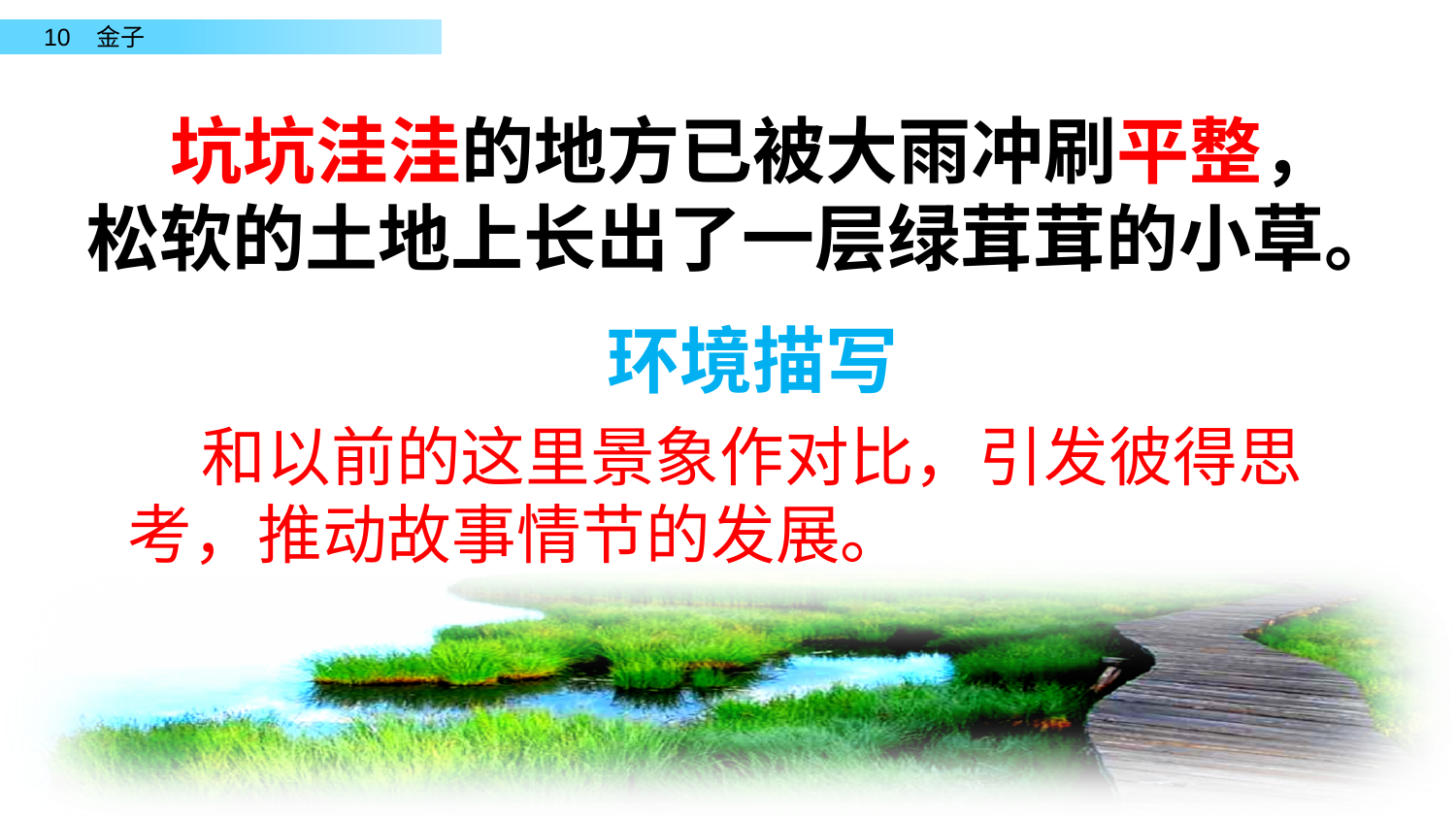

坑坑洼洼的地方已被大雨冲刷平整，松软的土地上长出了一层绿茸茸的小草。
环境描写
    和以前的这里景象作对比，引发彼得思考，推动故事情节的发展。